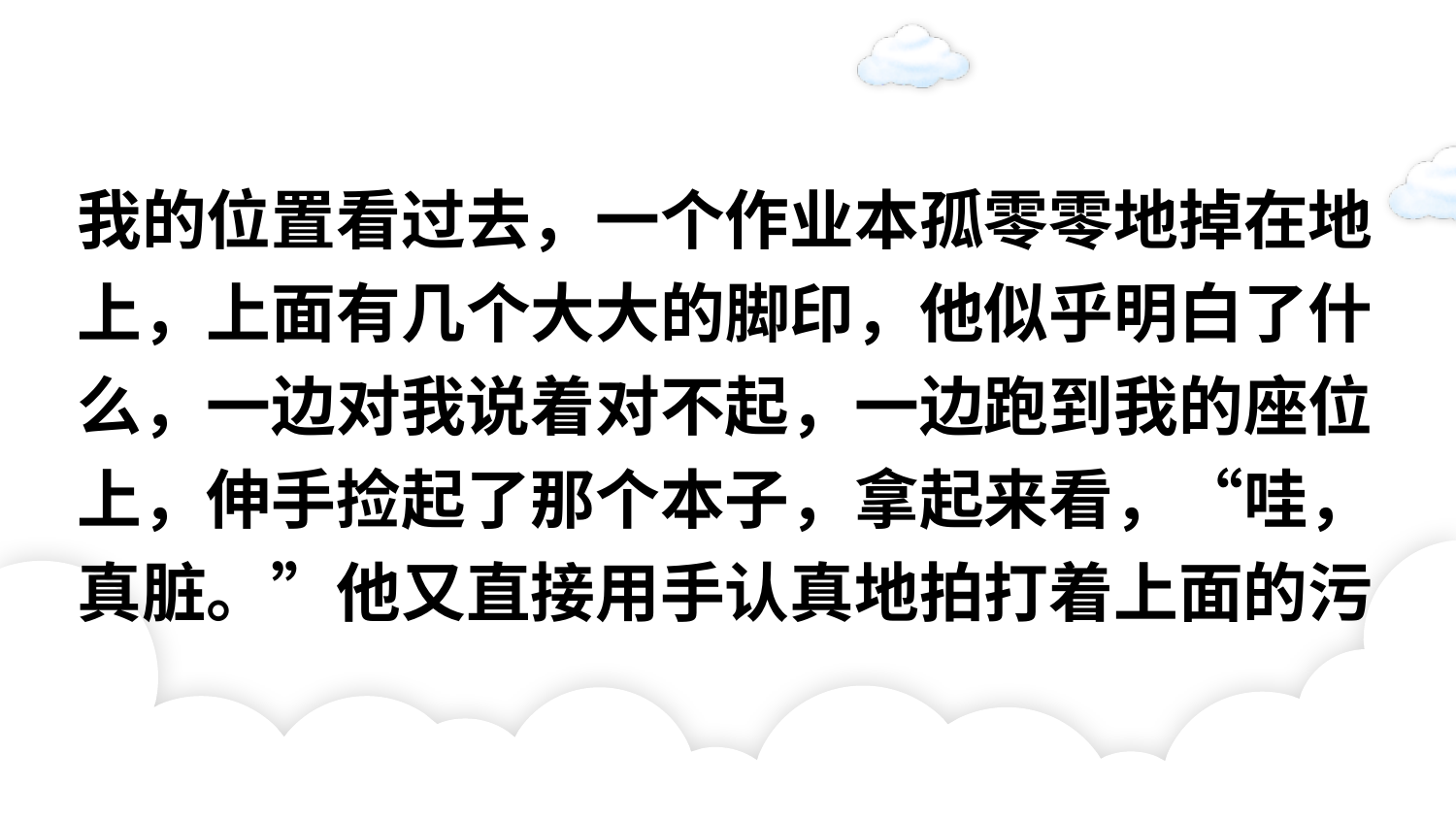

我的位置看过去，一个作业本孤零零地掉在地上，上面有几个大大的脚印，他似乎明白了什么，一边对我说着对不起，一边跑到我的座位上，伸手捡起了那个本子，拿起来看，“哇，真脏。”他又直接用手认真地拍打着上面的污